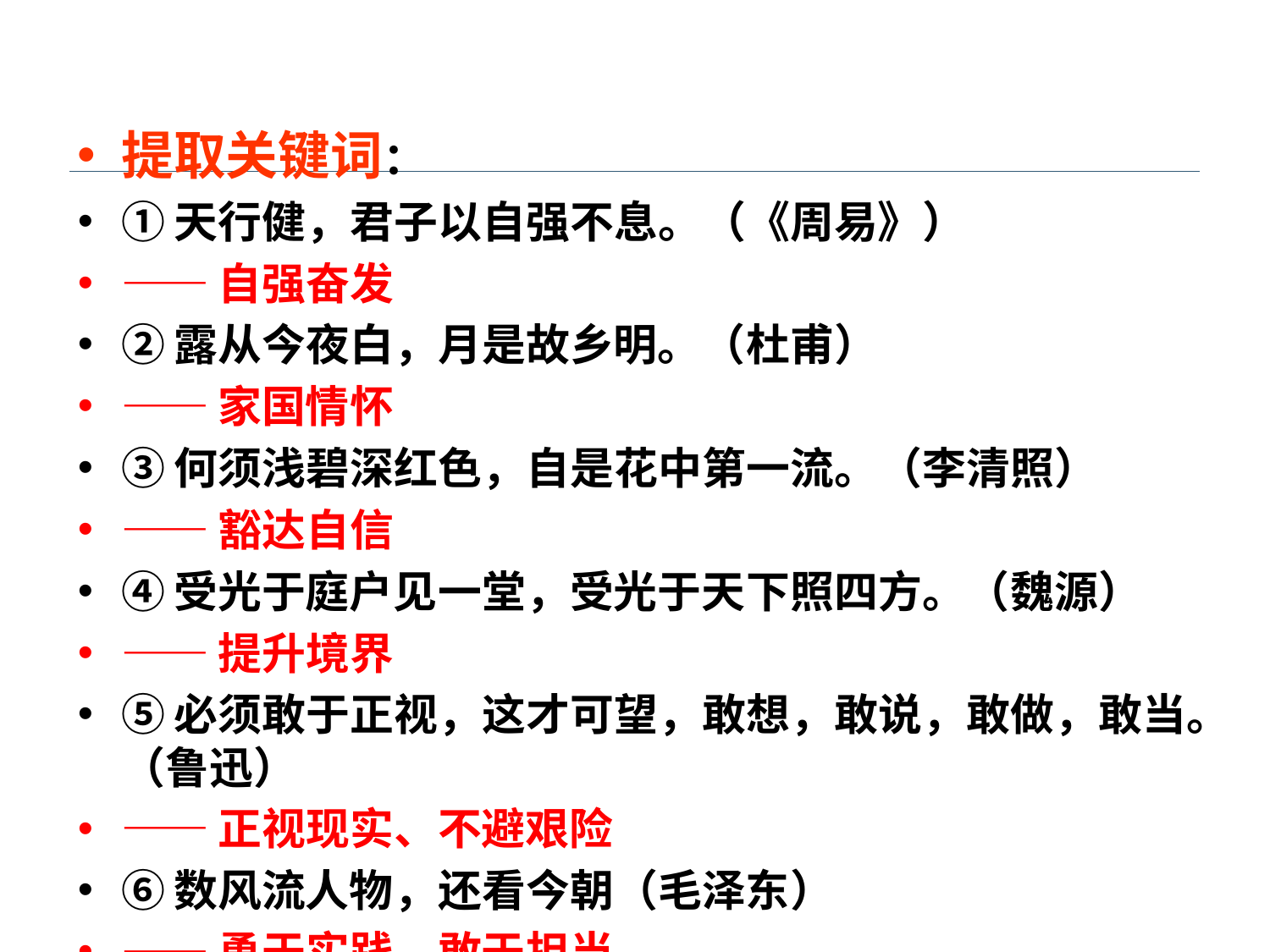

提取关键词：
①天行健，君子以自强不息。（《周易》）
——自强奋发
②露从今夜白，月是故乡明。（杜甫）
——家国情怀
③何须浅碧深红色，自是花中第一流。（李清照）
——豁达自信
④受光于庭户见一堂，受光于天下照四方。（魏源）
——提升境界
⑤必须敢于正视，这才可望，敢想，敢说，敢做，敢当。（鲁迅）
——正视现实、不避艰险
⑥数风流人物，还看今朝（毛泽东）
——勇于实践，敢于担当